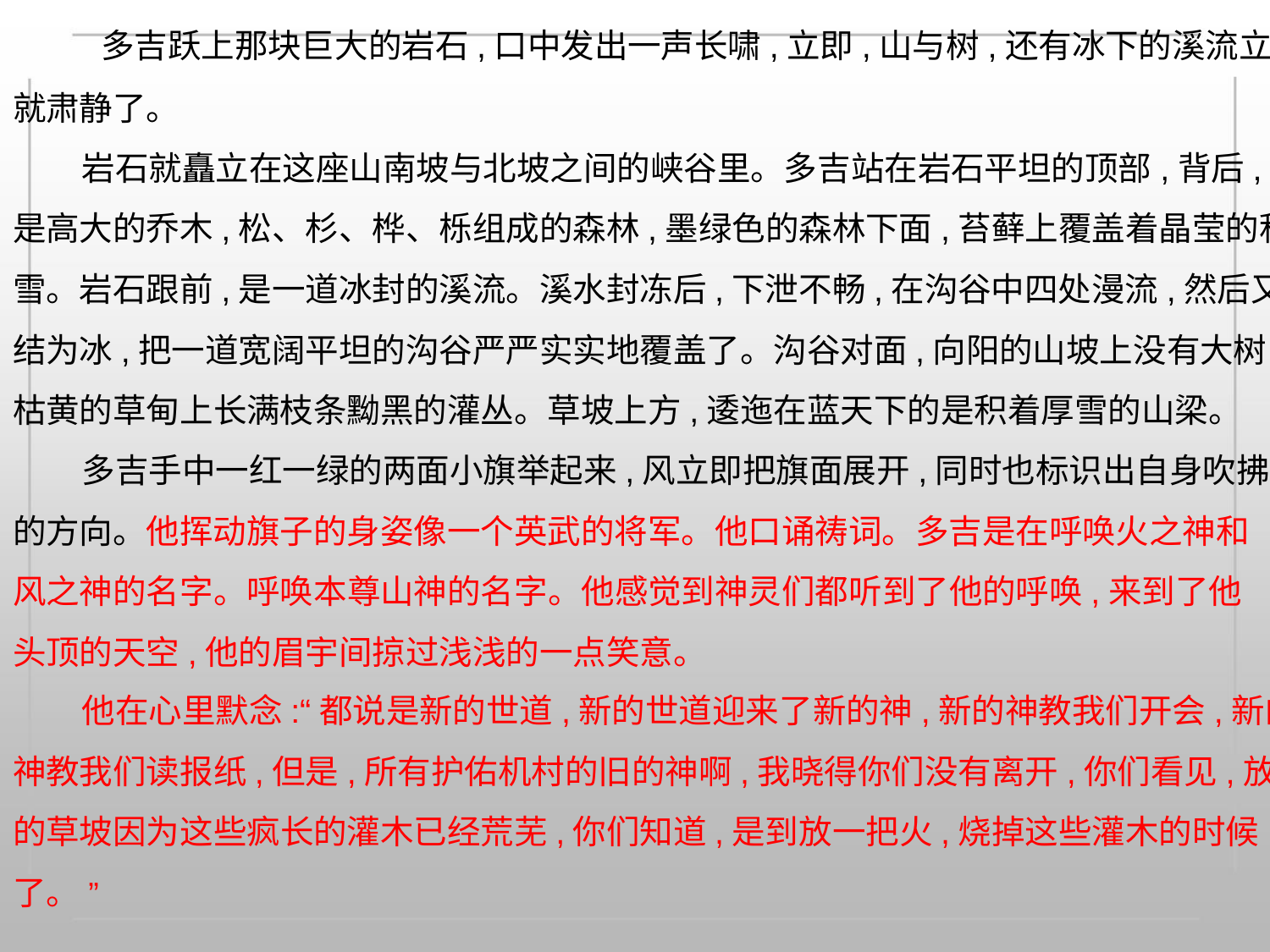

多吉跃上那块巨大的岩石,口中发出一声长啸,立即,山与树,还有冰下的溪流立刻
就肃静了。
岩石就矗立在这座山南坡与北坡之间的峡谷里。多吉站在岩石平坦的顶部,背后,
是高大的乔木,松、杉、桦、栎组成的森林,墨绿色的森林下面,苔藓上覆盖着晶莹的积
雪。岩石跟前,是一道冰封的溪流。溪水封冻后,下泄不畅,在沟谷中四处漫流,然后又凝
结为冰,把一道宽阔平坦的沟谷严严实实地覆盖了。沟谷对面,向阳的山坡上没有大树,
枯黄的草甸上长满枝条黝黑的灌丛。草坡上方,逶迤在蓝天下的是积着厚雪的山梁。
多吉手中一红一绿的两面小旗举起来,风立即把旗面展开,同时也标识出自身吹拂
的方向。他挥动旗子的身姿像一个英武的将军。他口诵祷词。多吉是在呼唤火之神和
风之神的名字。呼唤本尊山神的名字。他感觉到神灵们都听到了他的呼唤,来到了他
头顶的天空,他的眉宇间掠过浅浅的一点笑意。
他在心里默念:“都说是新的世道,新的世道迎来了新的神,新的神教我们开会,新的
神教我们读报纸,但是,所有护佑机村的旧的神啊,我晓得你们没有离开,你们看见,放牧
的草坡因为这些疯长的灌木已经荒芜,你们知道,是到放一把火,烧掉这些灌木的时候
了。 ”